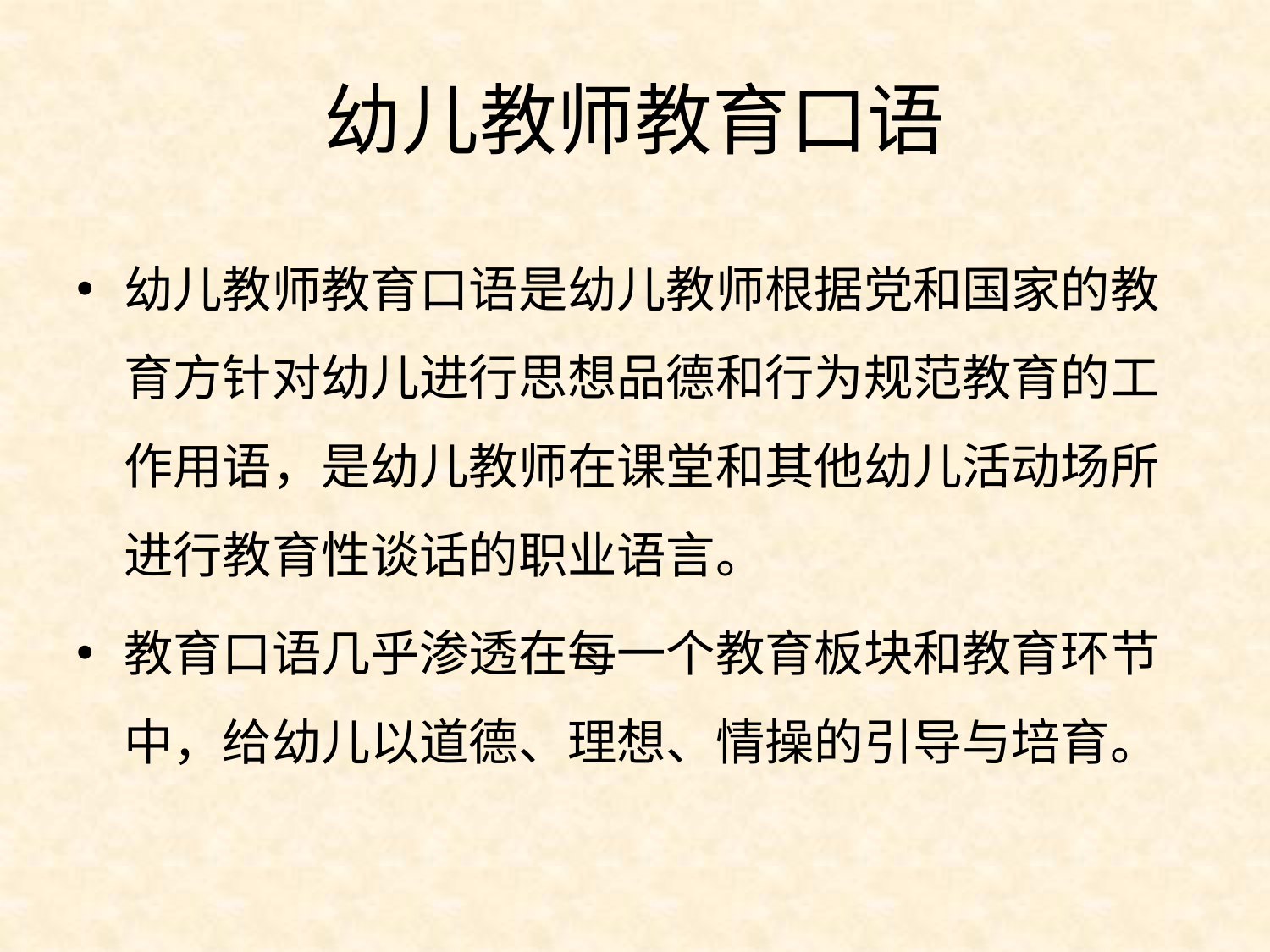

# 幼儿教师教育口语
幼儿教师教育口语是幼儿教师根据党和国家的教育方针对幼儿进行思想品德和行为规范教育的工作用语，是幼儿教师在课堂和其他幼儿活动场所进行教育性谈话的职业语言。
教育口语几乎渗透在每一个教育板块和教育环节中，给幼儿以道德、理想、情操的引导与培育。